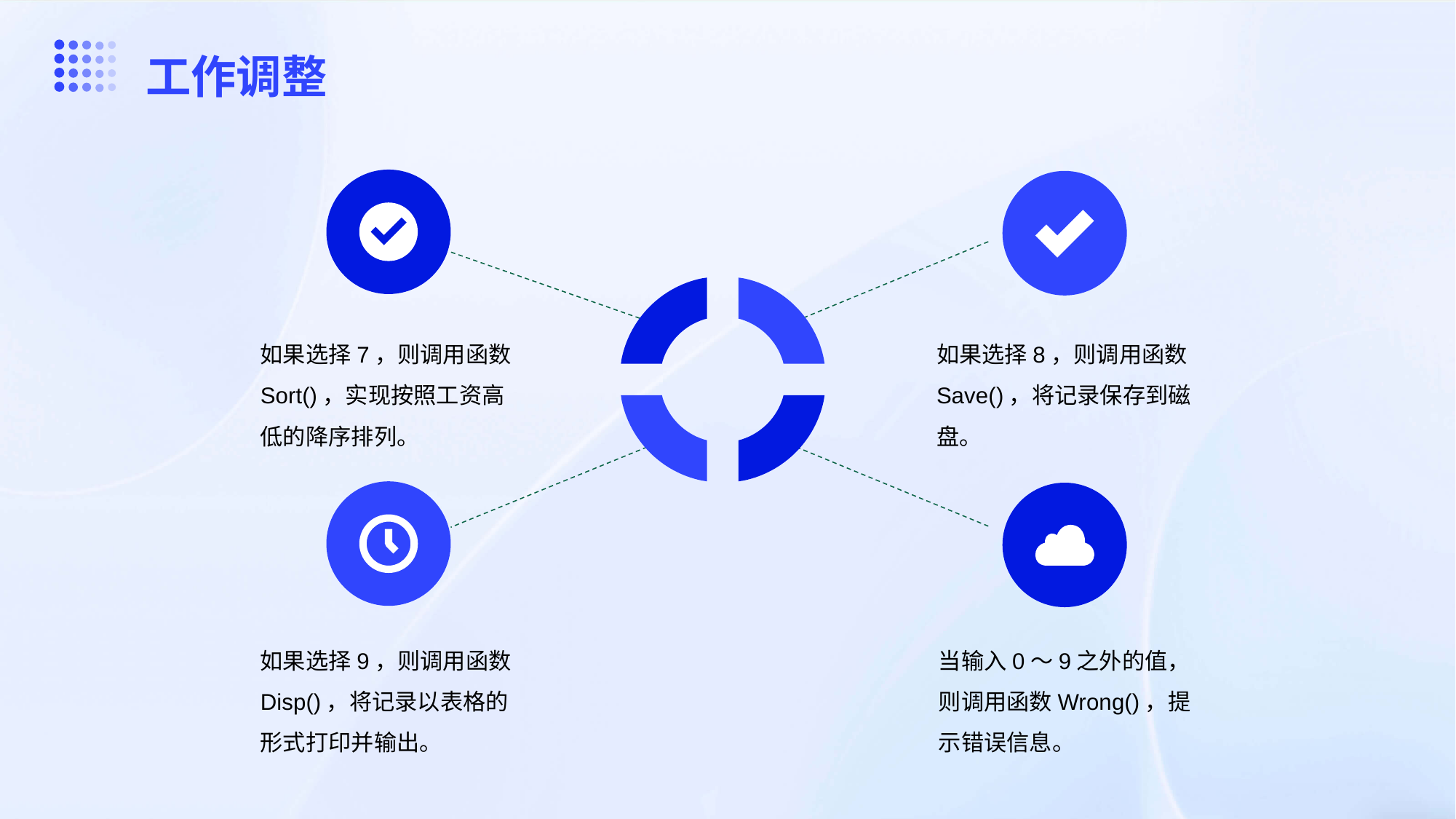

工作调整

如果选择7，则调用函数Sort()，实现按照工资高低的降序排列。
如果选择8，则调用函数Save()，将记录保存到磁盘。

如果选择9，则调用函数Disp()，将记录以表格的形式打印并输出。
当输入0～9之外的值，则调用函数Wrong()，提示错误信息。